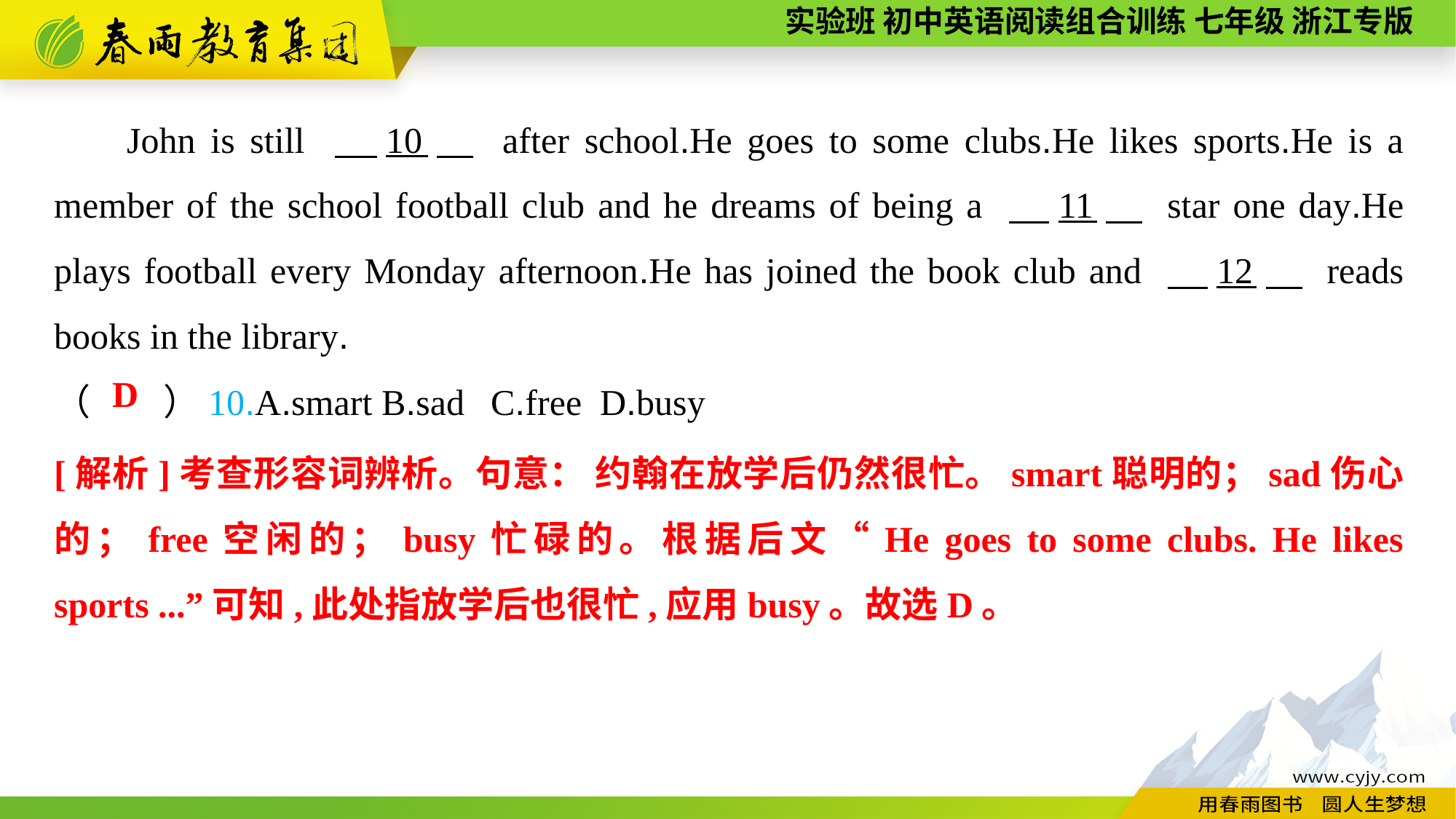

John is still 　10　 after school.He goes to some clubs.He likes sports.He is a member of the school football club and he dreams of being a 　11　 star one day.He plays football every Monday afternoon.He has joined the book club and 　12　 reads books in the library.
（　　）10.A.smart	B.sad	C.free	D.busy
D
[解析]考查形容词辨析。句意： 约翰在放学后仍然很忙。smart聪明的；sad伤心的；free空闲的；busy忙碌的。根据后文“He goes to some clubs. He likes sports ...”可知,此处指放学后也很忙,应用busy。故选D。